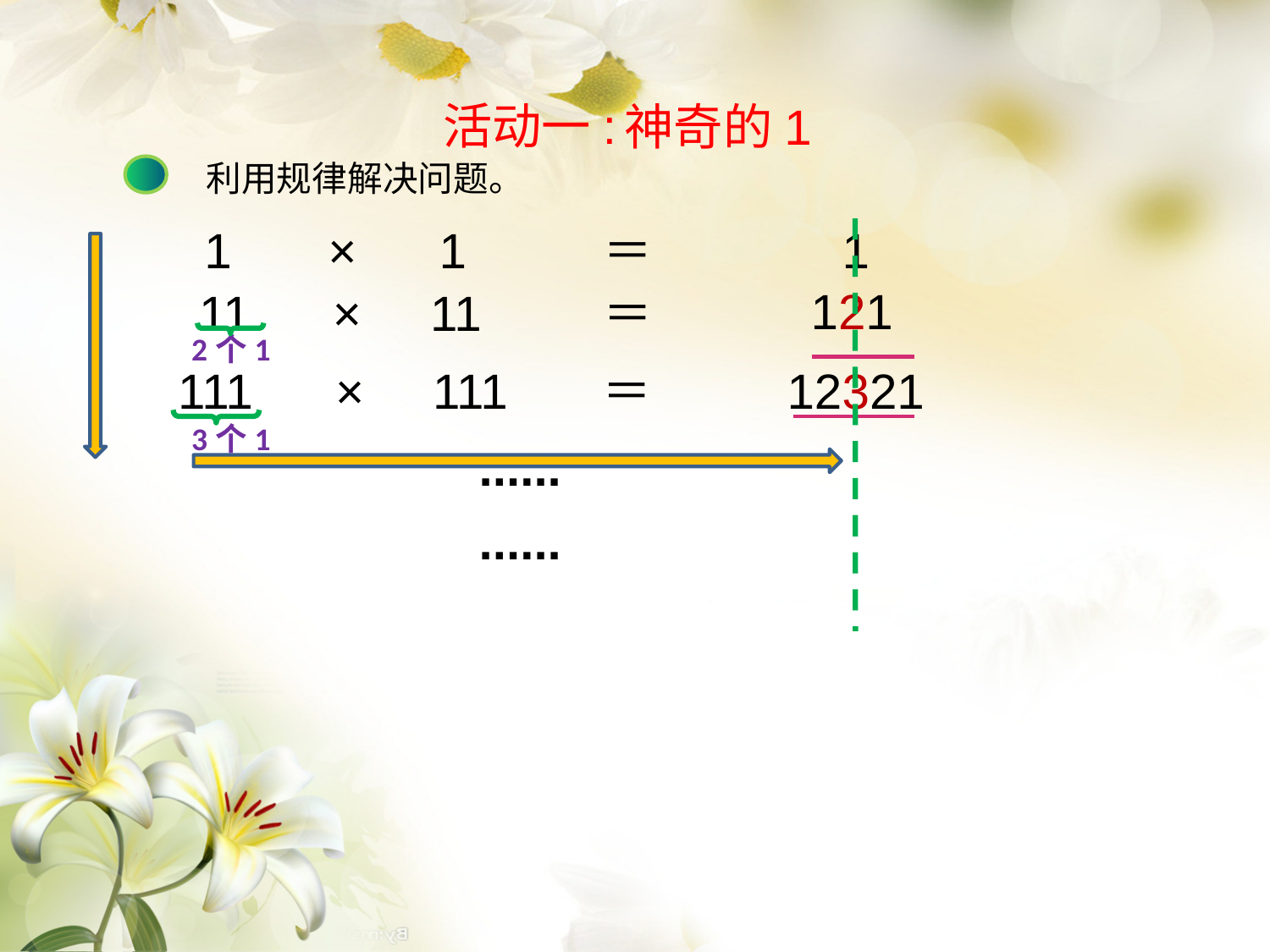

活动一:
神奇的1
利用规律解决问题。

     1       ×      1         ＝
        1

121
   11      ×     11        ＝

2个1
  111      ×     111      ＝
12321

3个1
......

......